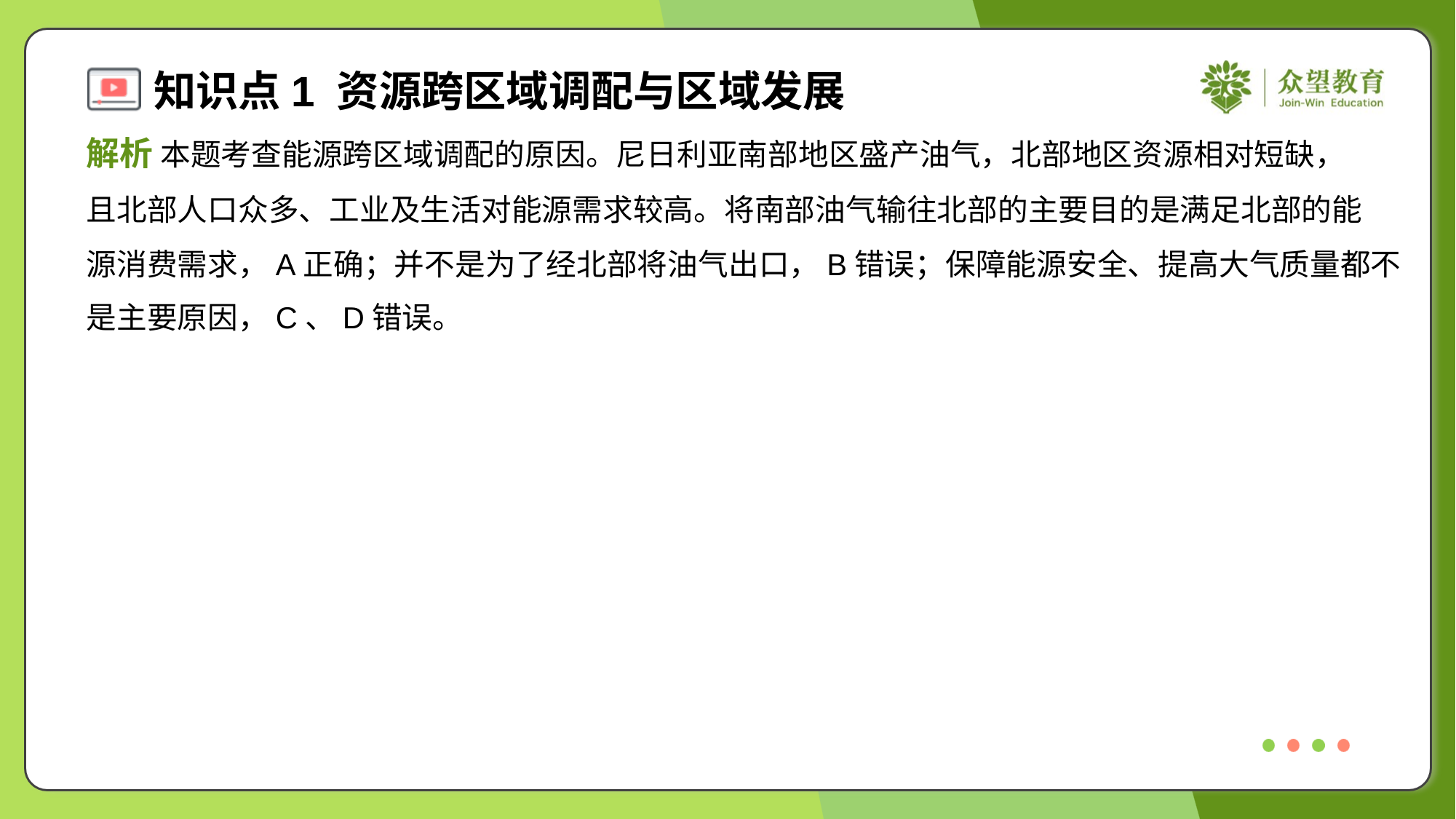

解析 本题考查能源跨区域调配的原因。尼日利亚南部地区盛产油气，北部地区资源相对短缺，
且北部人口众多、工业及生活对能源需求较高。将南部油气输往北部的主要目的是满足北部的能
源消费需求，A正确；并不是为了经北部将油气出口，B错误；保障能源安全、提高大气质量都不
是主要原因，C、D错误。